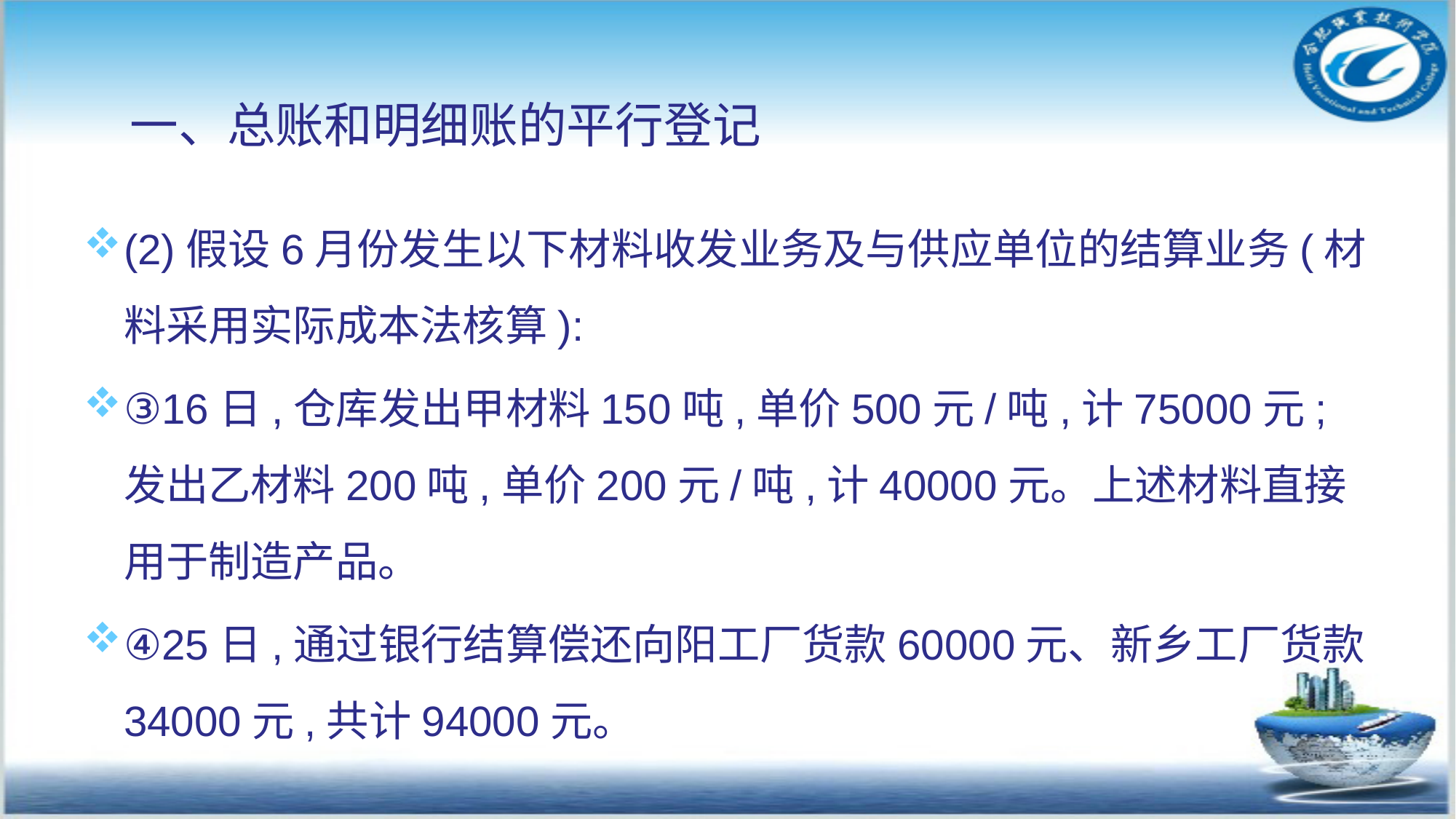

一、总账和明细账的平行登记
(2)假设6月份发生以下材料收发业务及与供应单位的结算业务(材料采用实际成本法核算):
③16日,仓库发出甲材料150吨,单价500元/吨,计75000元;发出乙材料200吨,单价200元/吨,计40000元。上述材料直接用于制造产品。
④25日,通过银行结算偿还向阳工厂货款60000元、新乡工厂货款34000元,共计94000元。
7